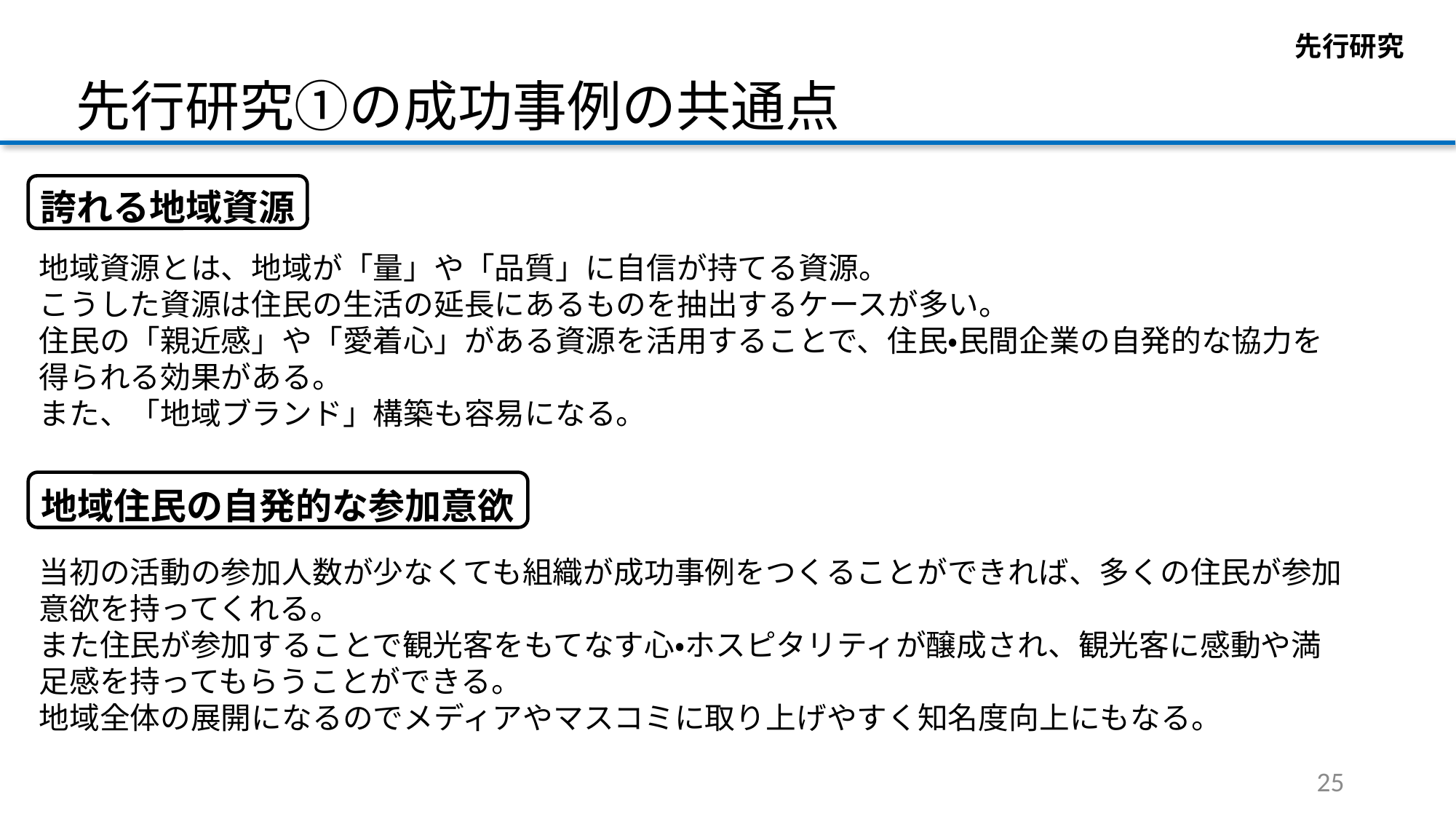

先行研究
先行研究①の成功事例の共通点

誇れる地域資源
地域資源とは、地域が「量」や「品質」に自信が持てる資源。
こうした資源は住民の生活の延長にあるものを抽出するケースが多い。
住民の「親近感」や「愛着心」がある資源を活用することで、住民・民間企業の自発的な協力を得られる効果がある。
また、「地域ブランド」構築も容易になる。

地域住民の自発的な参加意欲
当初の活動の参加人数が少なくても組織が成功事例をつくることができれば、多くの住民が参加意欲を持ってくれる。
また住民が参加することで観光客をもてなす心・ホスピタリティが醸成され、観光客に感動や満足感を持ってもらうことができる。
地域全体の展開になるのでメディアやマスコミに取り上げやすく知名度向上にもなる。
25